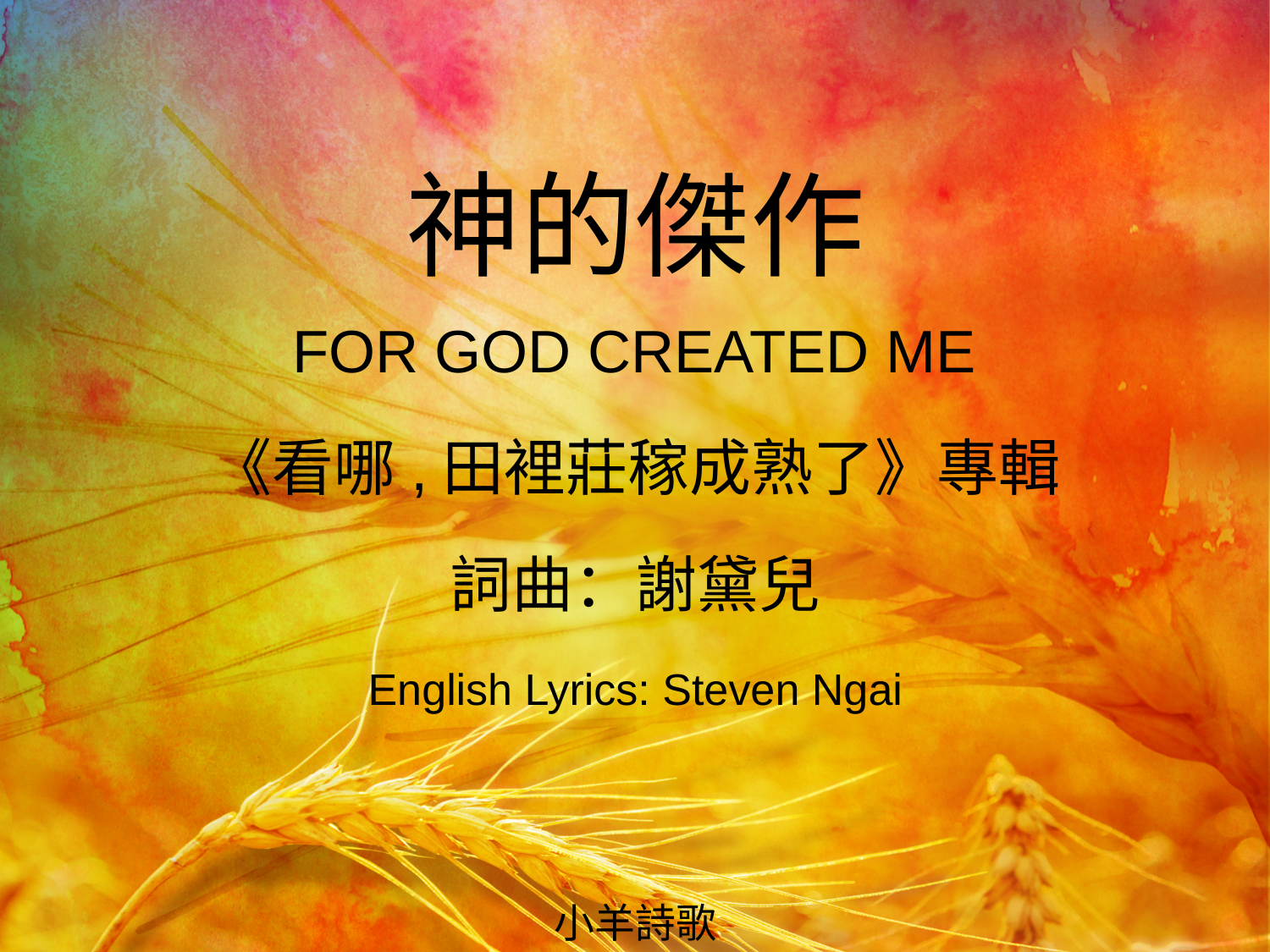

神的傑作
FOR GOD CREATED ME
# 《看哪,田裡莊稼成熟了》專輯 詞曲：謝黛兒 English Lyrics: Steven Ngai

小羊詩歌